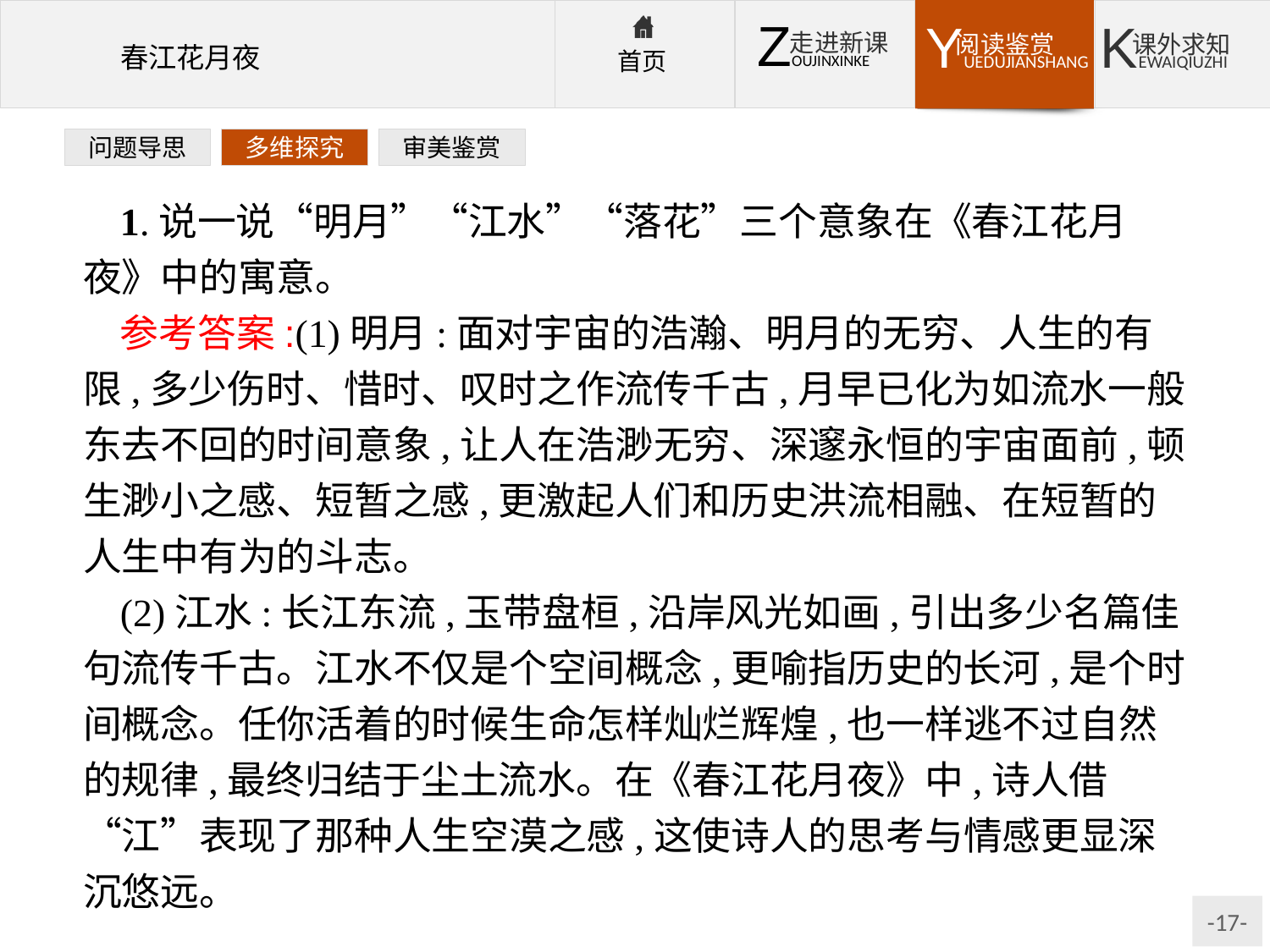

问题导思
多维探究
审美鉴赏
1.说一说“明月”“江水”“落花”三个意象在《春江花月夜》中的寓意。
参考答案:(1)明月:面对宇宙的浩瀚、明月的无穷、人生的有限,多少伤时、惜时、叹时之作流传千古,月早已化为如流水一般东去不回的时间意象,让人在浩渺无穷、深邃永恒的宇宙面前,顿生渺小之感、短暂之感,更激起人们和历史洪流相融、在短暂的人生中有为的斗志。
(2)江水:长江东流,玉带盘桓,沿岸风光如画,引出多少名篇佳句流传千古。江水不仅是个空间概念,更喻指历史的长河,是个时间概念。任你活着的时候生命怎样灿烂辉煌,也一样逃不过自然的规律,最终归结于尘土流水。在《春江花月夜》中,诗人借“江”表现了那种人生空漠之感,这使诗人的思考与情感更显深沉悠远。